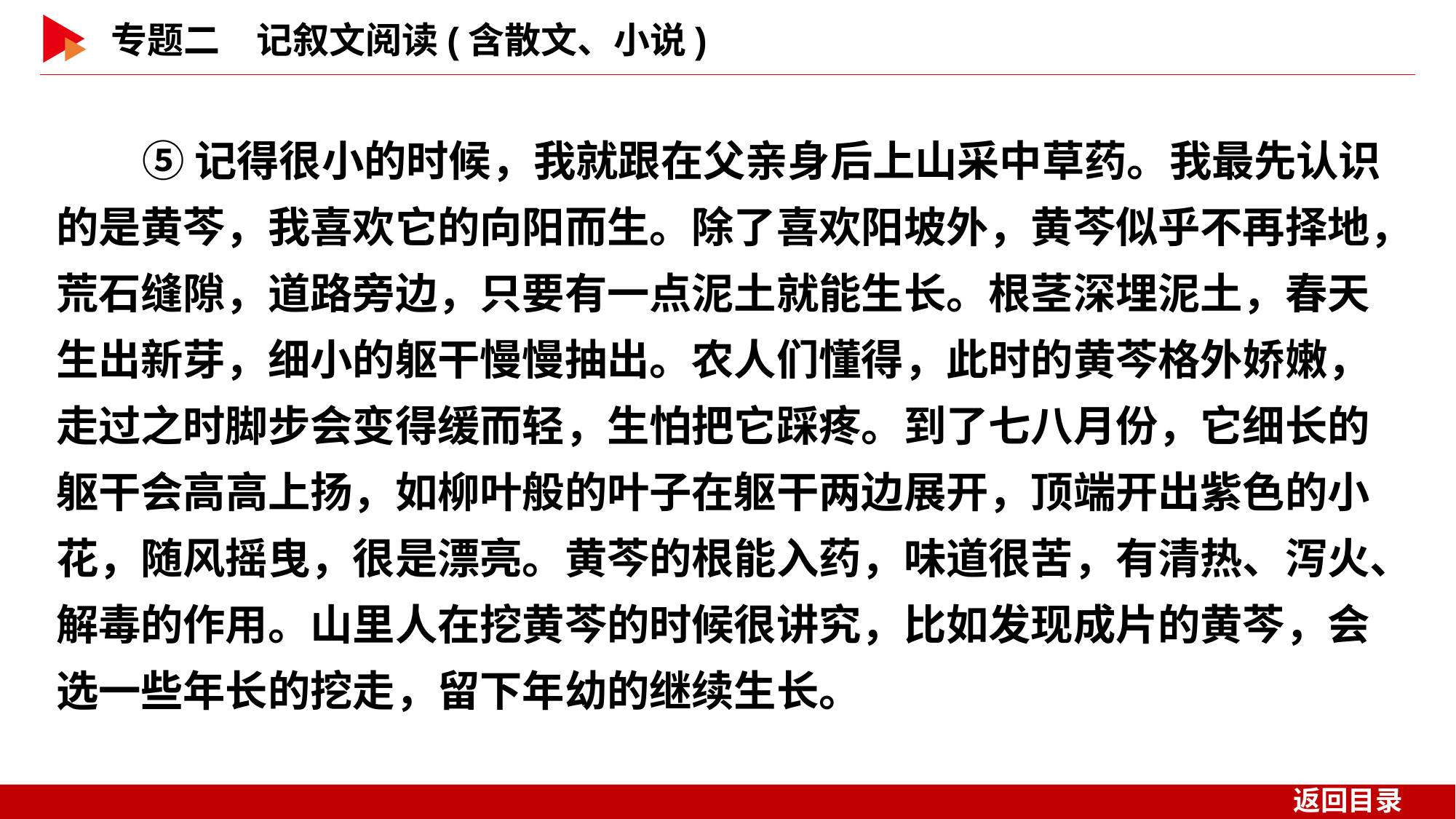

⑤记得很小的时候，我就跟在父亲身后上山采中草药。我最先认识的是黄芩，我喜欢它的向阳而生。除了喜欢阳坡外，黄芩似乎不再择地，荒石缝隙，道路旁边，只要有一点泥土就能生长。根茎深埋泥土，春天生出新芽，细小的躯干慢慢抽出。农人们懂得，此时的黄芩格外娇嫩，走过之时脚步会变得缓而轻，生怕把它踩疼。到了七八月份，它细长的躯干会高高上扬，如柳叶般的叶子在躯干两边展开，顶端开出紫色的小花，随风摇曳，很是漂亮。黄芩的根能入药，味道很苦，有清热、泻火、解毒的作用。山里人在挖黄芩的时候很讲究，比如发现成片的黄芩，会选一些年长的挖走，留下年幼的继续生长。